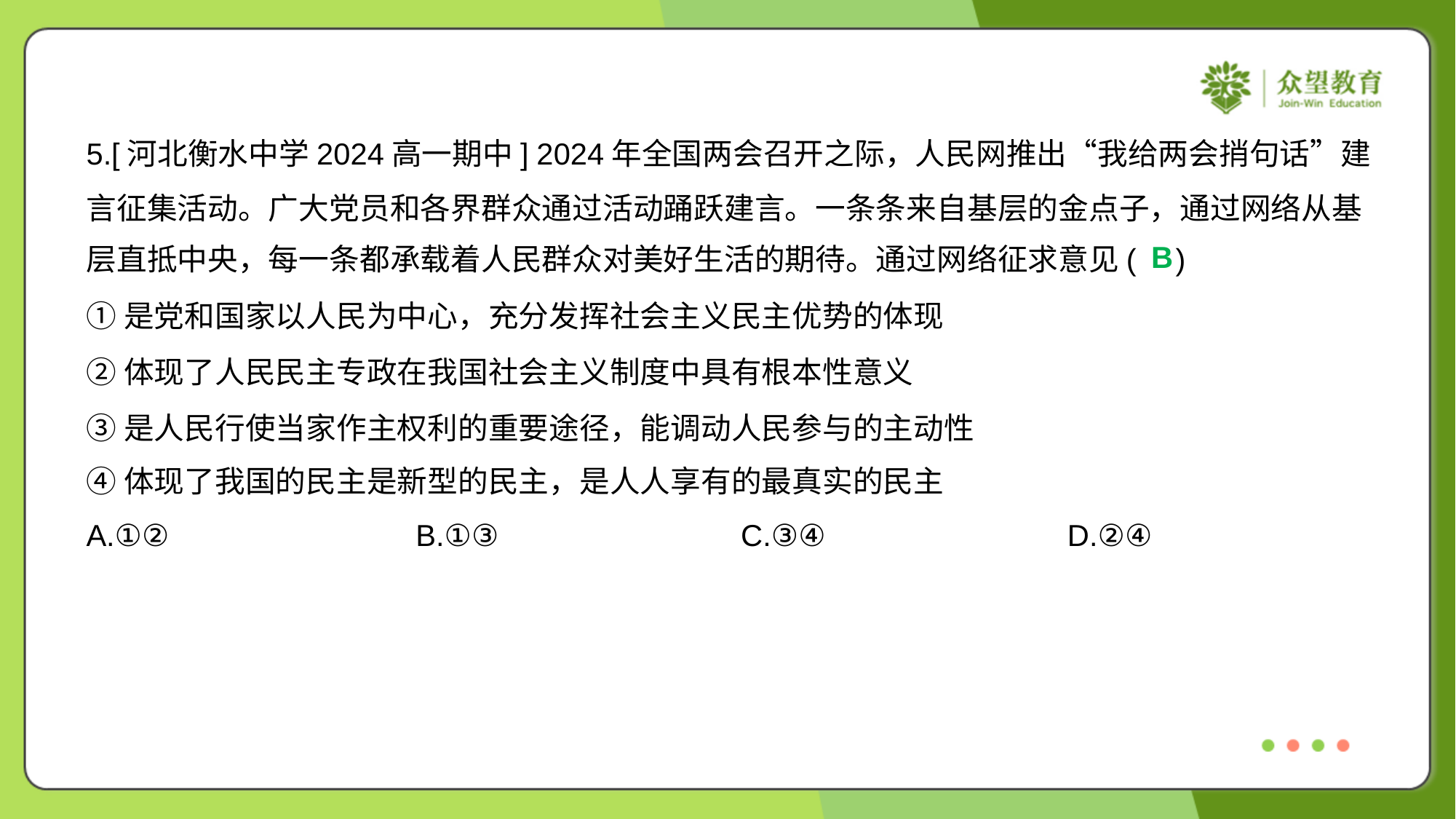

5.[河北衡水中学2024高一期中] 2024年全国两会召开之际，人民网推出“我给两会捎句话”建
言征集活动。广大党员和各界群众通过活动踊跃建言。一条条来自基层的金点子，通过网络从基
层直抵中央，每一条都承载着人民群众对美好生活的期待。通过网络征求意见(     )
B
①是党和国家以人民为中心，充分发挥社会主义民主优势的体现
②体现了人民民主专政在我国社会主义制度中具有根本性意义
③是人民行使当家作主权利的重要途径，能调动人民参与的主动性
④体现了我国的民主是新型的民主，是人人享有的最真实的民主
A.①②	B.①③	C.③④	D.②④